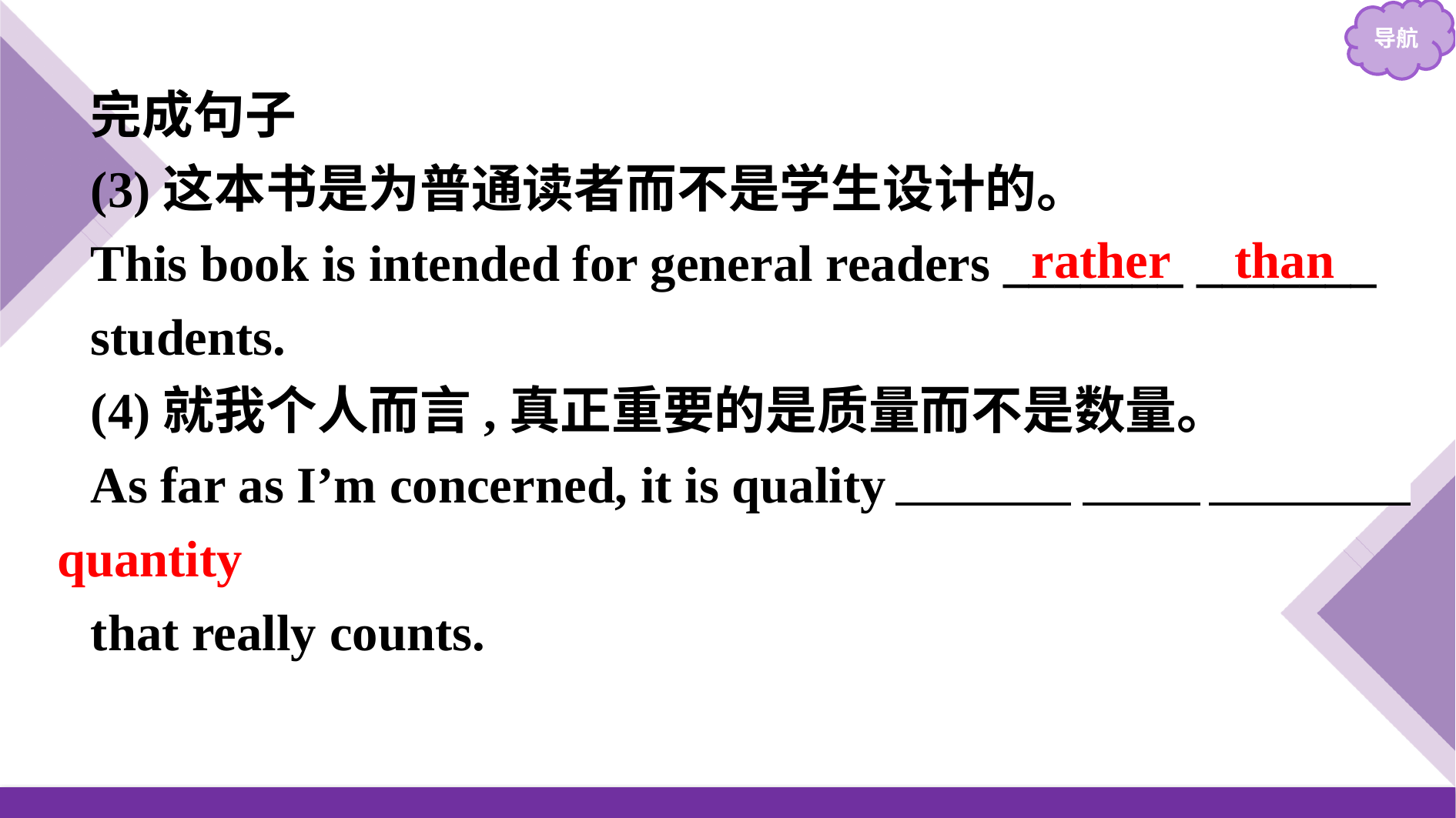

完成句子
(3)这本书是为普通读者而不是学生设计的。
This book is intended for general readers _______ _______
students.
(4)就我个人而言,真正重要的是质量而不是数量。
As far as I’m concerned, it is quality  rather   than  quantity
that really counts.
rather     than